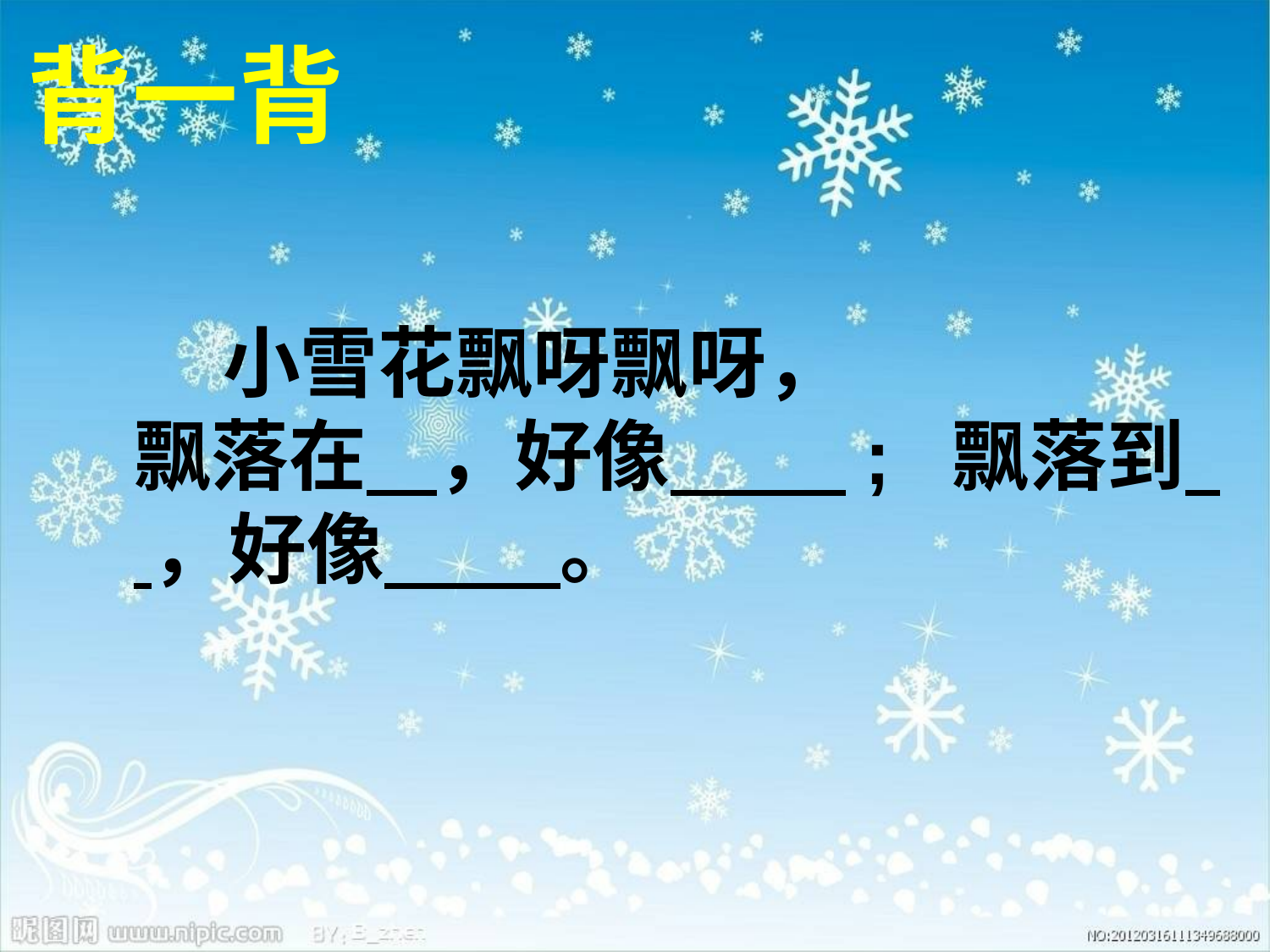

背一背

    小雪花飘呀飘呀，
飘落在    ，好像          ;  飘落到    ，好像          。